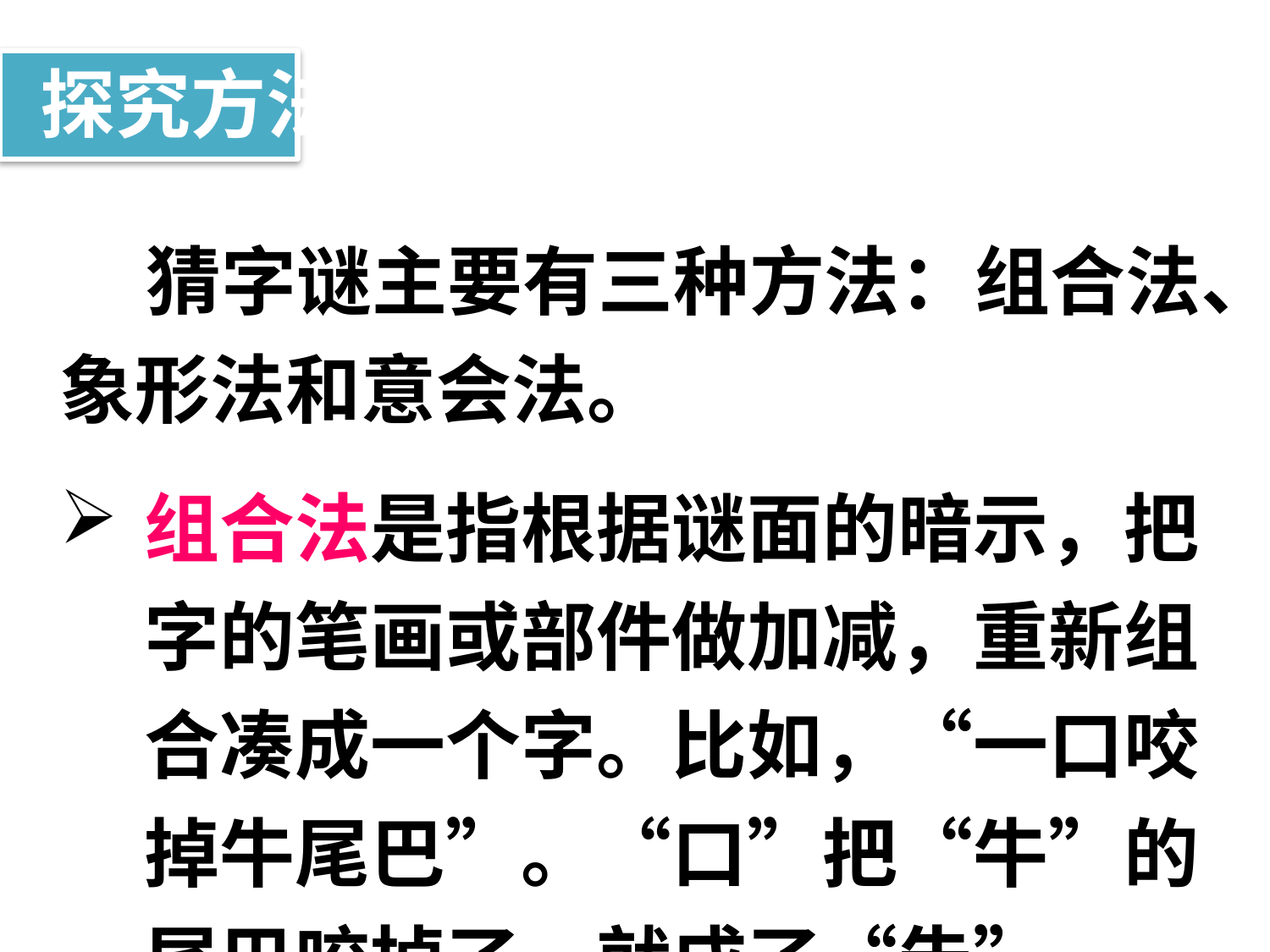

探究方法

    猜字谜主要有三种方法：组合法、象形法和意会法。
组合法是指根据谜面的暗示，把字的笔画或部件做加减，重新组合凑成一个字。比如，“一口咬掉牛尾巴”。“口”把“牛”的尾巴咬掉了，就成了“告”。